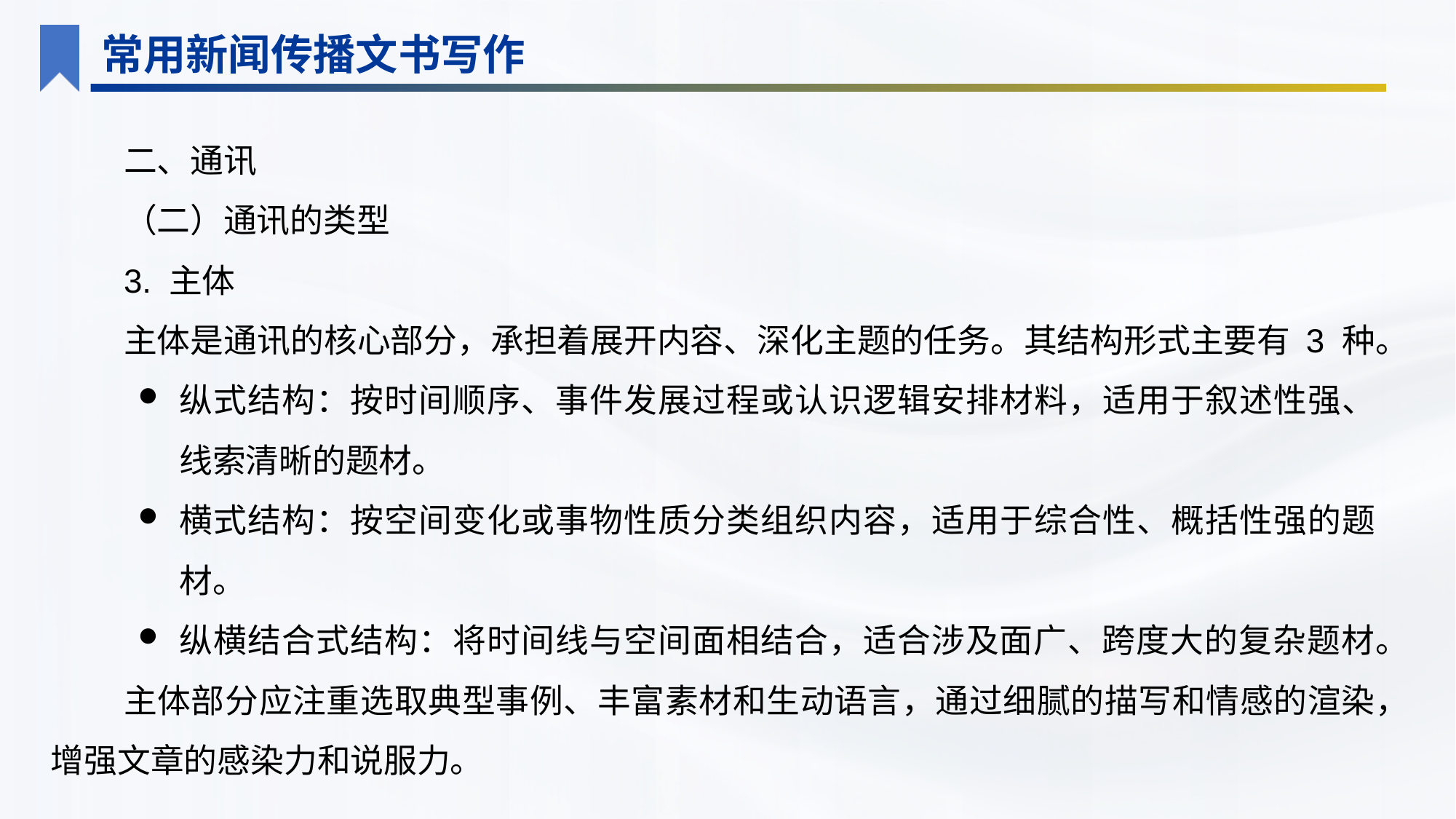

常用新闻传播文书写作
二、通讯
（二）通讯的类型
3. 主体
主体是通讯的核心部分，承担着展开内容、深化主题的任务。其结构形式主要有 3 种。
纵式结构：按时间顺序、事件发展过程或认识逻辑安排材料，适用于叙述性强、线索清晰的题材。
横式结构：按空间变化或事物性质分类组织内容，适用于综合性、概括性强的题材。
纵横结合式结构：将时间线与空间面相结合，适合涉及面广、跨度大的复杂题材。
主体部分应注重选取典型事例、丰富素材和生动语言，通过细腻的描写和情感的渲染，增强文章的感染力和说服力。